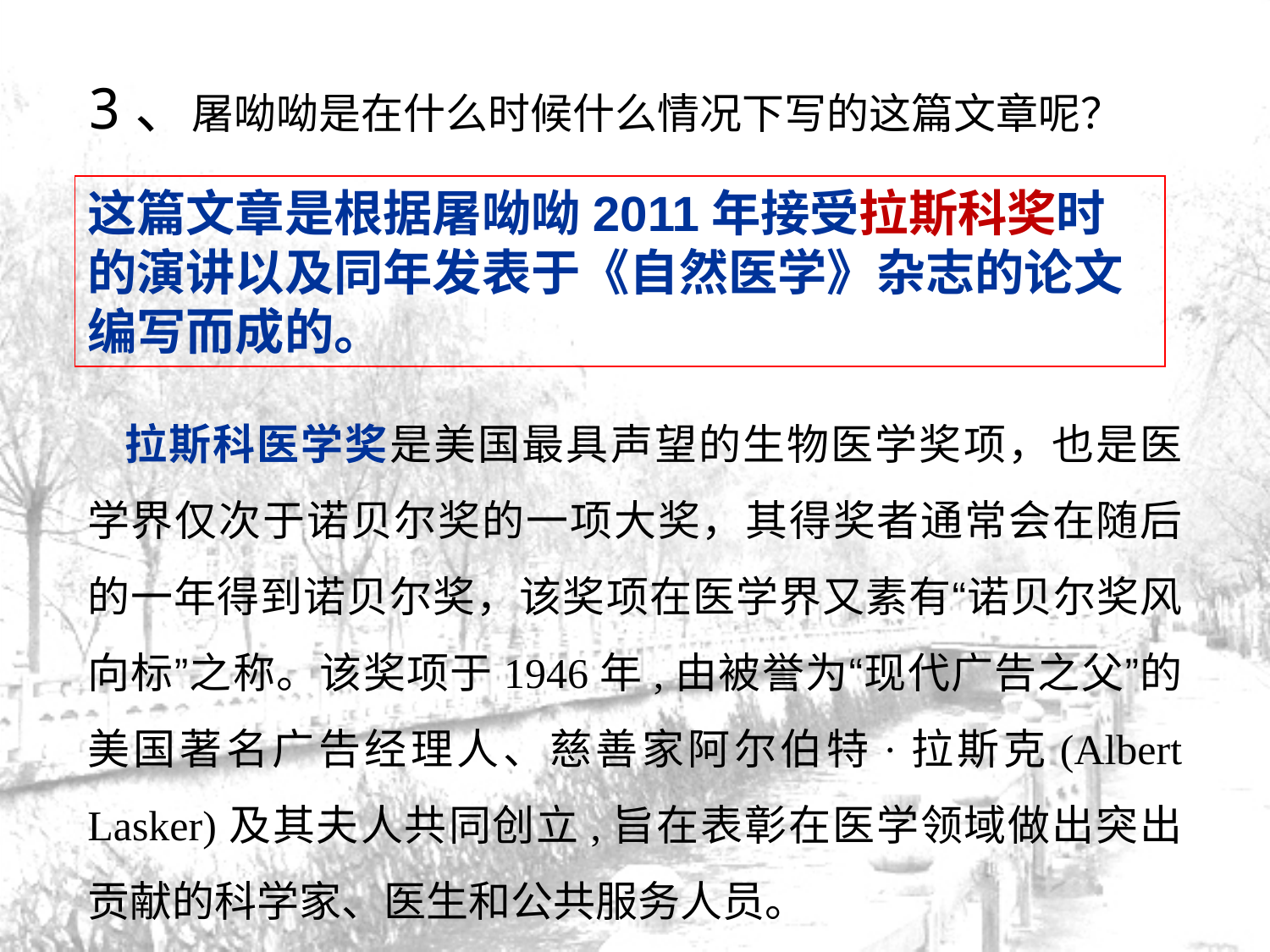

3、屠呦呦是在什么时候什么情况下写的这篇文章呢？
这篇文章是根据屠呦呦2011年接受拉斯科奖时的演讲以及同年发表于《自然医学》杂志的论文编写而成的。
拉斯科医学奖是美国最具声望的生物医学奖项，也是医学界仅次于诺贝尔奖的一项大奖，其得奖者通常会在随后的一年得到诺贝尔奖，该奖项在医学界又素有“诺贝尔奖风向标”之称。该奖项于1946年,由被誉为“现代广告之父”的美国著名广告经理人、慈善家阿尔伯特·拉斯克(Albert Lasker)及其夫人共同创立,旨在表彰在医学领域做出突出贡献的科学家、医生和公共服务人员。